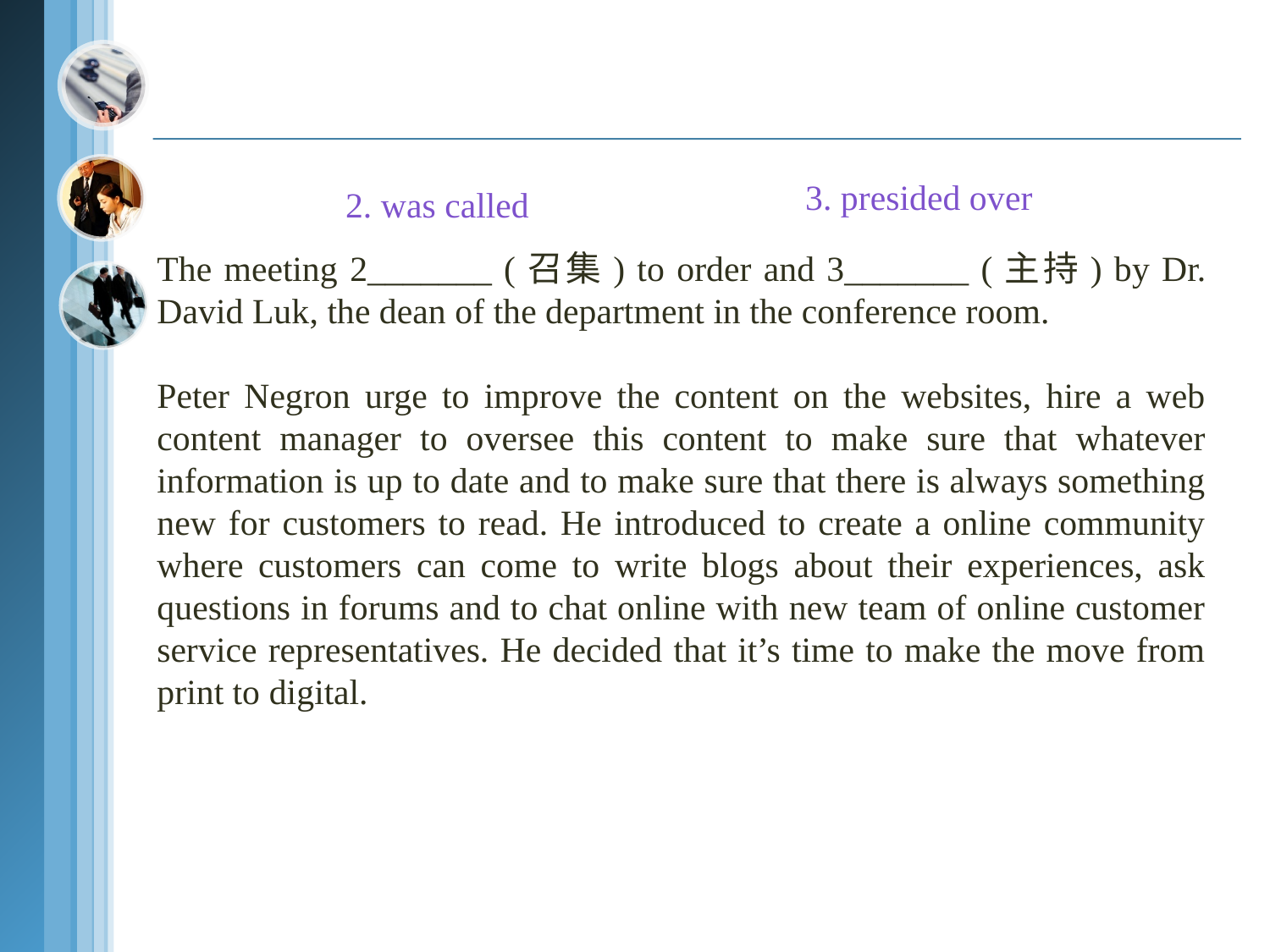

#
3. presided over

2. was called
The meeting 2_______ (召集) to order and 3_______ (主持) by Dr. David Luk, the dean of the department in the conference room.

Peter Negron urge to improve the content on the websites, hire a web content manager to oversee this content to make sure that whatever information is up to date and to make sure that there is always something new for customers to read. He introduced to create a online community where customers can come to write blogs about their experiences, ask questions in forums and to chat online with new team of online customer service representatives. He decided that it’s time to make the move from print to digital.